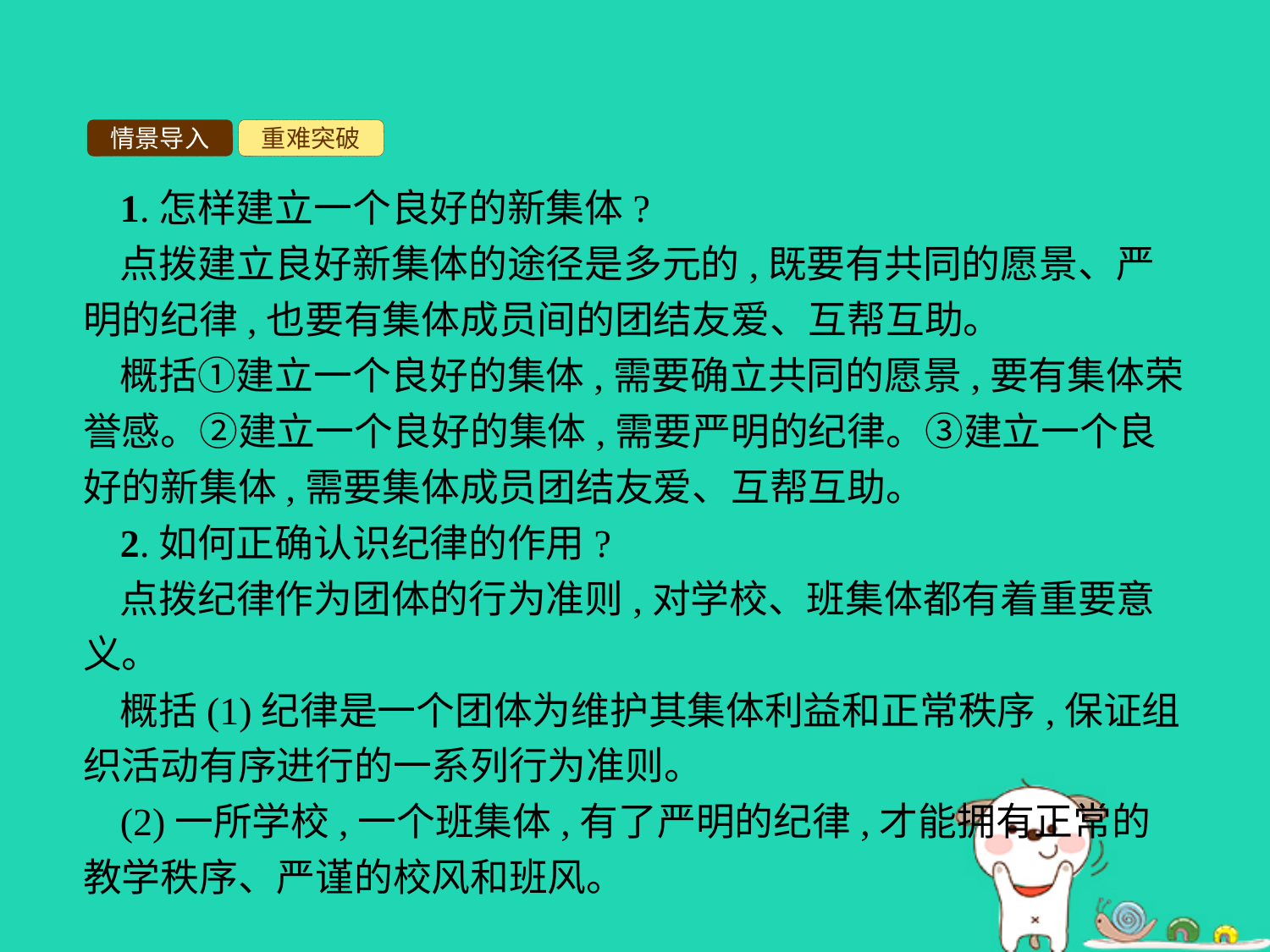

情景导入
重难突破
1.怎样建立一个良好的新集体?
点拨建立良好新集体的途径是多元的,既要有共同的愿景、严明的纪律,也要有集体成员间的团结友爱、互帮互助。
概括①建立一个良好的集体,需要确立共同的愿景,要有集体荣誉感。②建立一个良好的集体,需要严明的纪律。③建立一个良好的新集体,需要集体成员团结友爱、互帮互助。
2.如何正确认识纪律的作用?
点拨纪律作为团体的行为准则,对学校、班集体都有着重要意义。
概括(1)纪律是一个团体为维护其集体利益和正常秩序,保证组织活动有序进行的一系列行为准则。
(2)一所学校,一个班集体,有了严明的纪律,才能拥有正常的教学秩序、严谨的校风和班风。